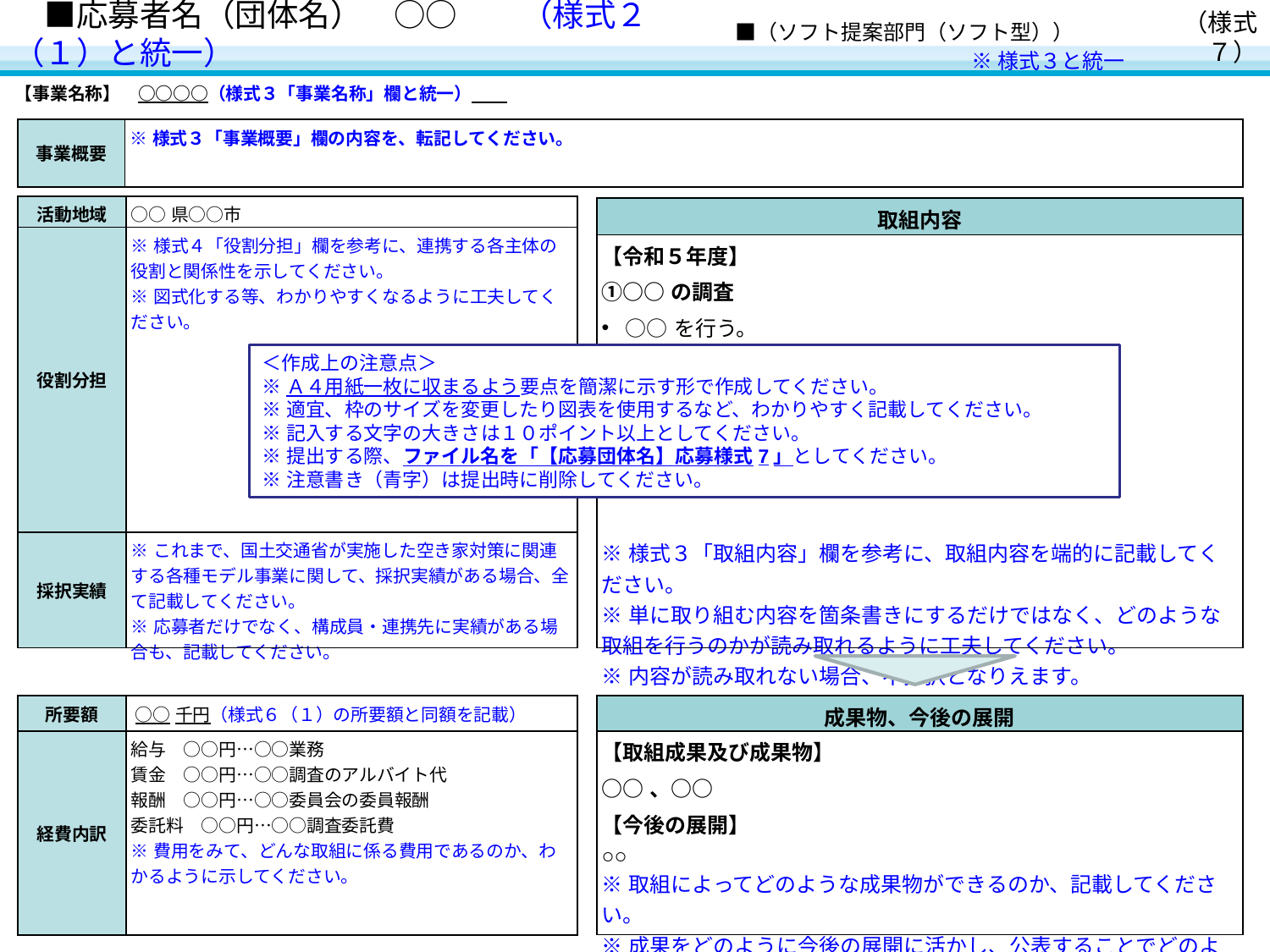

# ■応募者名（団体名）　○○　　（様式２（１）と統一）
　■（ソフト提案部門（ソフト型））
（様式７）
※様式３と統一
【事業名称】　○○○○（様式３「事業名称」欄と統一）
| 事業概要 | ※様式３「事業概要」欄の内容を、転記してください。 |
| --- | --- |
| 活動地域 | ○○県○○市 |
| --- | --- |
| 役割分担 | ※様式４「役割分担」欄を参考に、連携する各主体の役割と関係性を示してください。 ※図式化する等、わかりやすくなるように工夫してください。 |
| 採択実績 | ※これまで、国土交通省が実施した空き家対策に関連する各種モデル事業に関して、採択実績がある場合、全て記載してください。 ※応募者だけでなく、構成員・連携先に実績がある場合も、記載してください。 |
| 取組内容 |
| --- |
| 【令和５年度】 ①○○の調査 ○○を行う。 【令和６・７年度】 ①○○の改修 改修設計及び改修工事を実施する。 ※様式３「取組内容」欄を参考に、取組内容を端的に記載してください。 ※単に取り組む内容を箇条書きにするだけではなく、どのような取組を行うのかが読み取れるように工夫してください。 ※内容が読み取れない場合、不採択となりえます。 |
＜作成上の注意点＞
※Ａ４用紙一枚に収まるよう要点を簡潔に示す形で作成してください。
※適宜、枠のサイズを変更したり図表を使用するなど、わかりやすく記載してください。
※記入する文字の大きさは１０ポイント以上としてください。
※提出する際、ファイル名を「【応募団体名】応募様式7」としてください。
※注意書き（青字）は提出時に削除してください。

| 所要額 | ○○千円（様式６（１）の所要額と同額を記載） |
| --- | --- |
| 経費内訳 | 給与　○○円…○○業務 賃金　○○円…○○調査のアルバイト代 報酬　○○円…○○委員会の委員報酬 委託料　○○円…○○調査委託費 ※費用をみて、どんな取組に係る費用であるのか、わかるように示してください。 |
| 成果物、今後の展開 |
| --- |
| 【取組成果及び成果物】 ○○、○○ 【今後の展開】 ○○ ※取組によってどのような成果物ができるのか、記載してください。 ※成果をどのように今後の展開に活かし、公表することでどのような効果があるのか、記載してください。 |